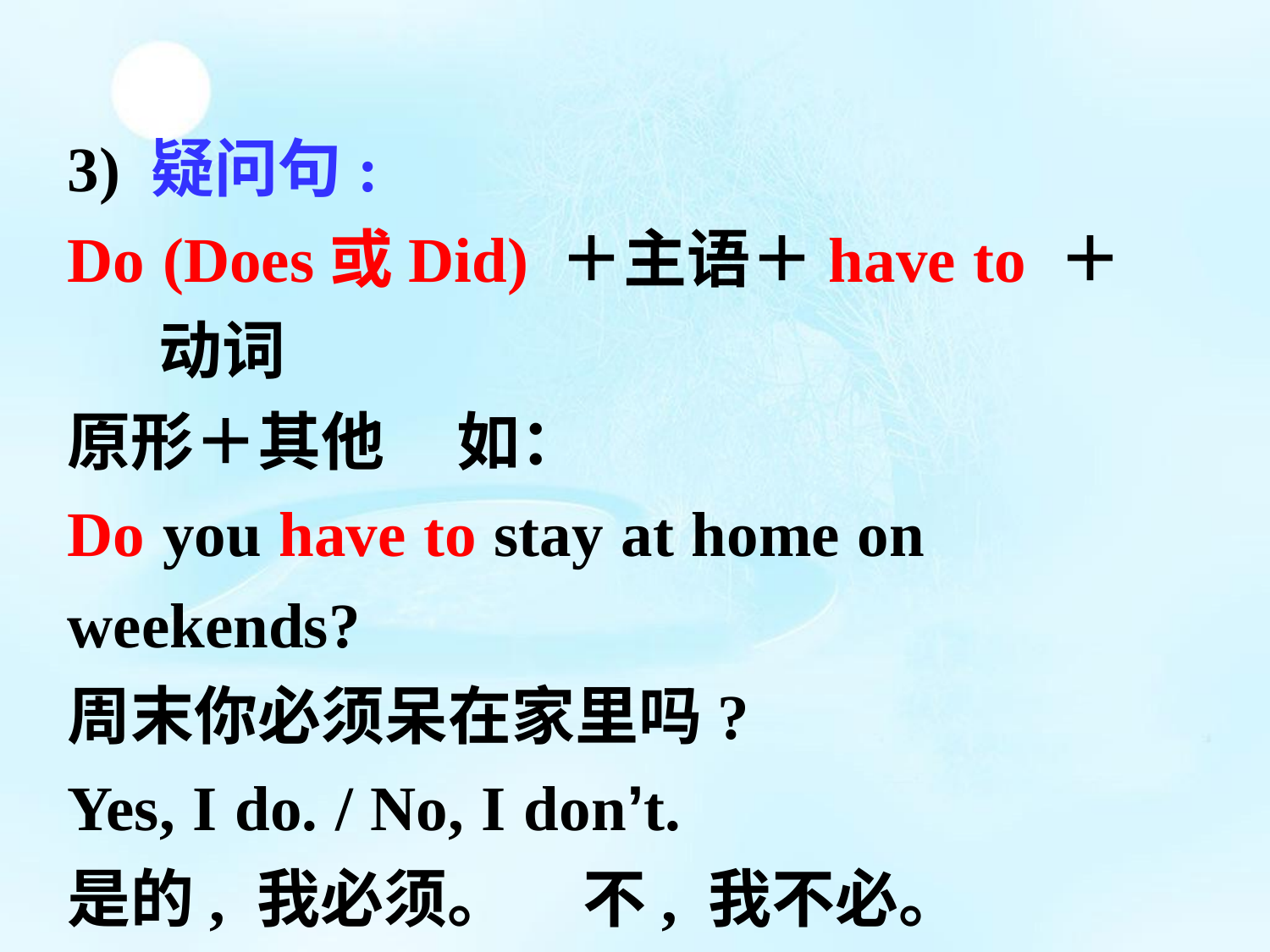

3) 疑问句:
Do (Does或Did) ＋主语＋have to ＋动词
原形＋其他     如：
Do you have to stay at home on
weekends?
周末你必须呆在家里吗?
Yes, I do. / No, I don’t.
是的, 我必须。     不, 我不必。